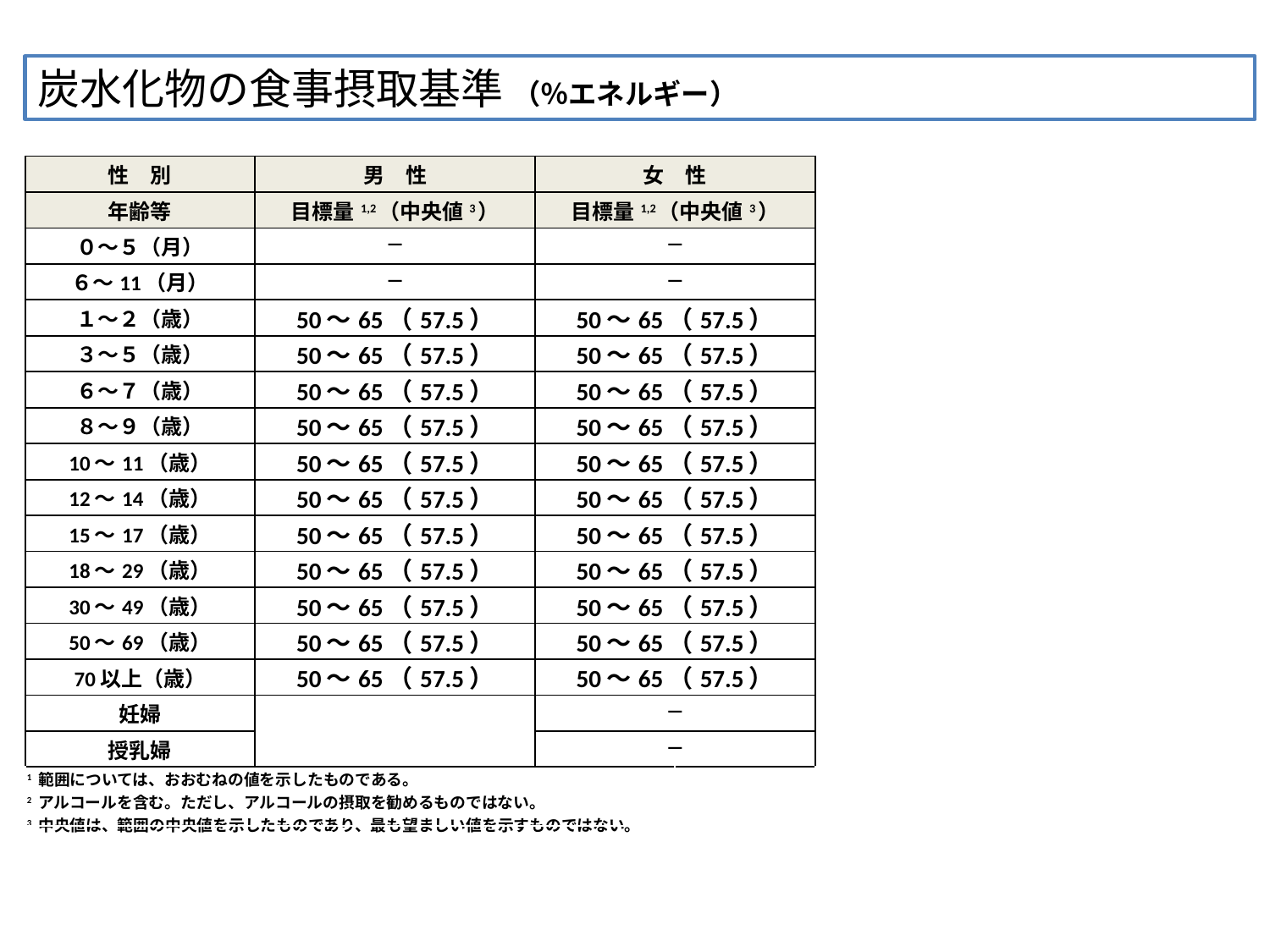

炭水化物の食事摂取基準 （％エネルギー）
| 性　別 | 男　性 | 女　性 |  |
| --- | --- | --- | --- |
| 年齢等 | 目標量1,2（中央値3） | 目標量1,2（中央値3） |  |
| ０～５（月） | ― | ― |  |
| ６～11（月） | ― | ― |  |
| １～２（歳） | 50～65（57.5） | 50～65（57.5） |  |
| ３～５（歳） | 50～65（57.5） | 50～65（57.5） |  |
| ６～７（歳） | 50～65（57.5） | 50～65（57.5） |  |
| ８～９（歳） | 50～65（57.5） | 50～65（57.5） |  |
| 10～11（歳） | 50～65（57.5） | 50～65（57.5） |  |
| 12～14（歳） | 50～65（57.5） | 50～65（57.5） |  |
| 15～17（歳） | 50～65（57.5） | 50～65（57.5） |  |
| 18～29（歳） | 50～65（57.5） | 50～65（57.5） |  |
| 30～49（歳） | 50～65（57.5） | 50～65（57.5） |  |
| 50～69（歳） | 50～65（57.5） | 50～65（57.5） |  |
| 70以上（歳） | 50～65（57.5） | 50～65（57.5） |  |
| 妊婦 |  | ― |  |
| 授乳婦 |  | ― |  |
| 1 範囲については、おおむねの値を示したものである。 2 アルコールを含む。ただし、アルコールの摂取を勧めるものではない。 3 中央値は、範囲の中央値を示したものであり、最も望ましい値を示すものではない。 |  |  |  |